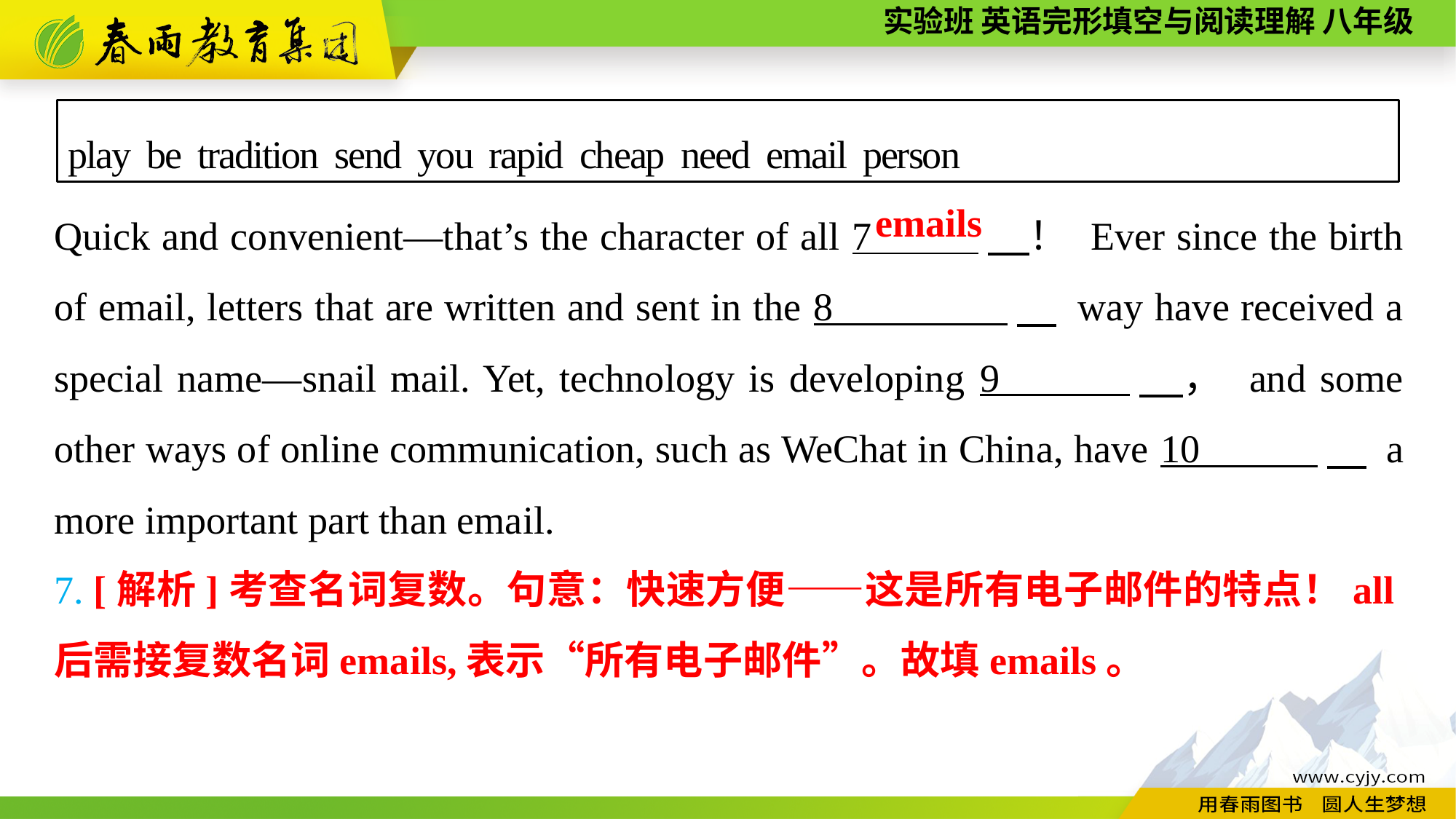

play  be  tradition  send  you  rapid  cheap  need  email  person
Quick and convenient—that’s the character of all 7         　！ Ever since the birth of email, letters that are written and sent in the 8               　 way have received a special name—snail mail. Yet, technology is developing 9         　， and some other ways of online communication, such as WeChat in China, have 10           　 a more important part than email.
emails
7. [解析]考查名词复数。句意：快速方便——这是所有电子邮件的特点！all后需接复数名词emails,表示“所有电子邮件”。故填emails。